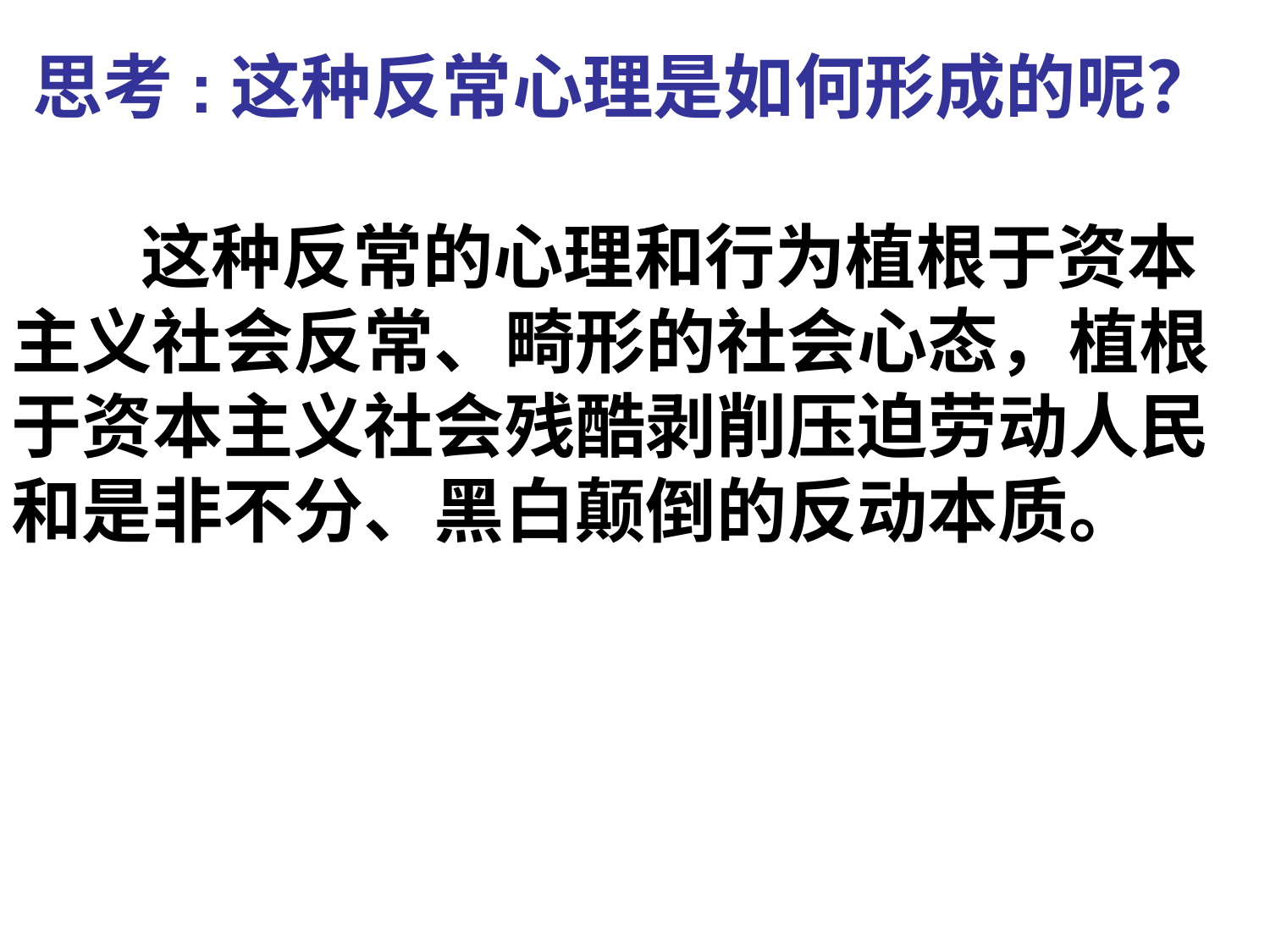

思考:这种反常心理是如何形成的呢？
       这种反常的心理和行为植根于资本主义社会反常、畸形的社会心态，植根于资本主义社会残酷剥削压迫劳动人民和是非不分、黑白颠倒的反动本质。